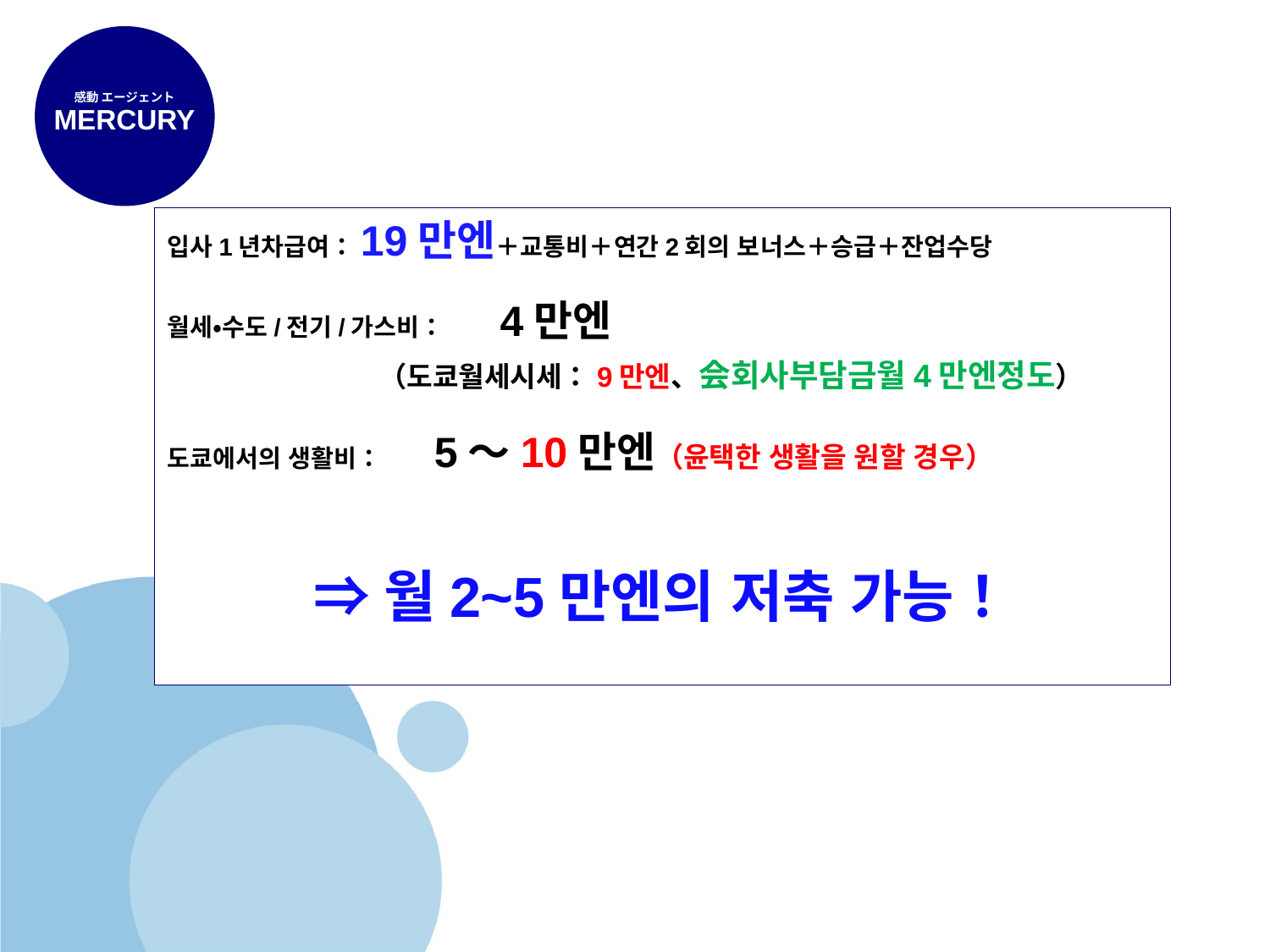

感動 エージェント
MERCURY
입사1년차급여：19만엔＋교통비＋연간2회의 보너스＋승급＋잔업수당

월세・수도/전기/가스비：　　4만엔　
	　　（도쿄월세시세：9만엔、会회사부담금월4만엔정도）

도쿄에서의 생활비：　5～10만엔（윤택한 생활을 원할 경우）

⇒월2~5만엔의 저축 가능！